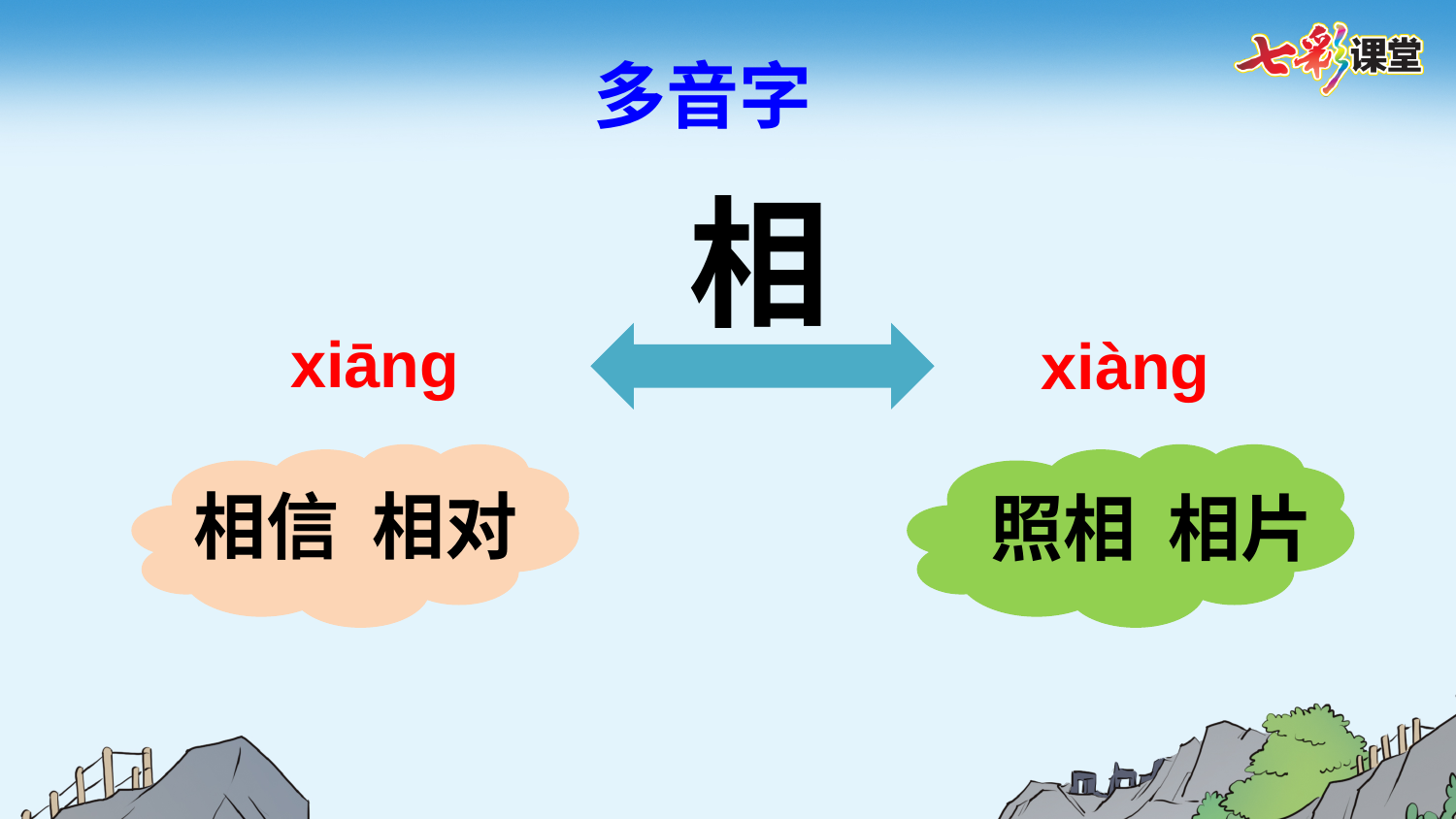

多音字
相
xiāng
xiàng

相信  相对

照相  相片